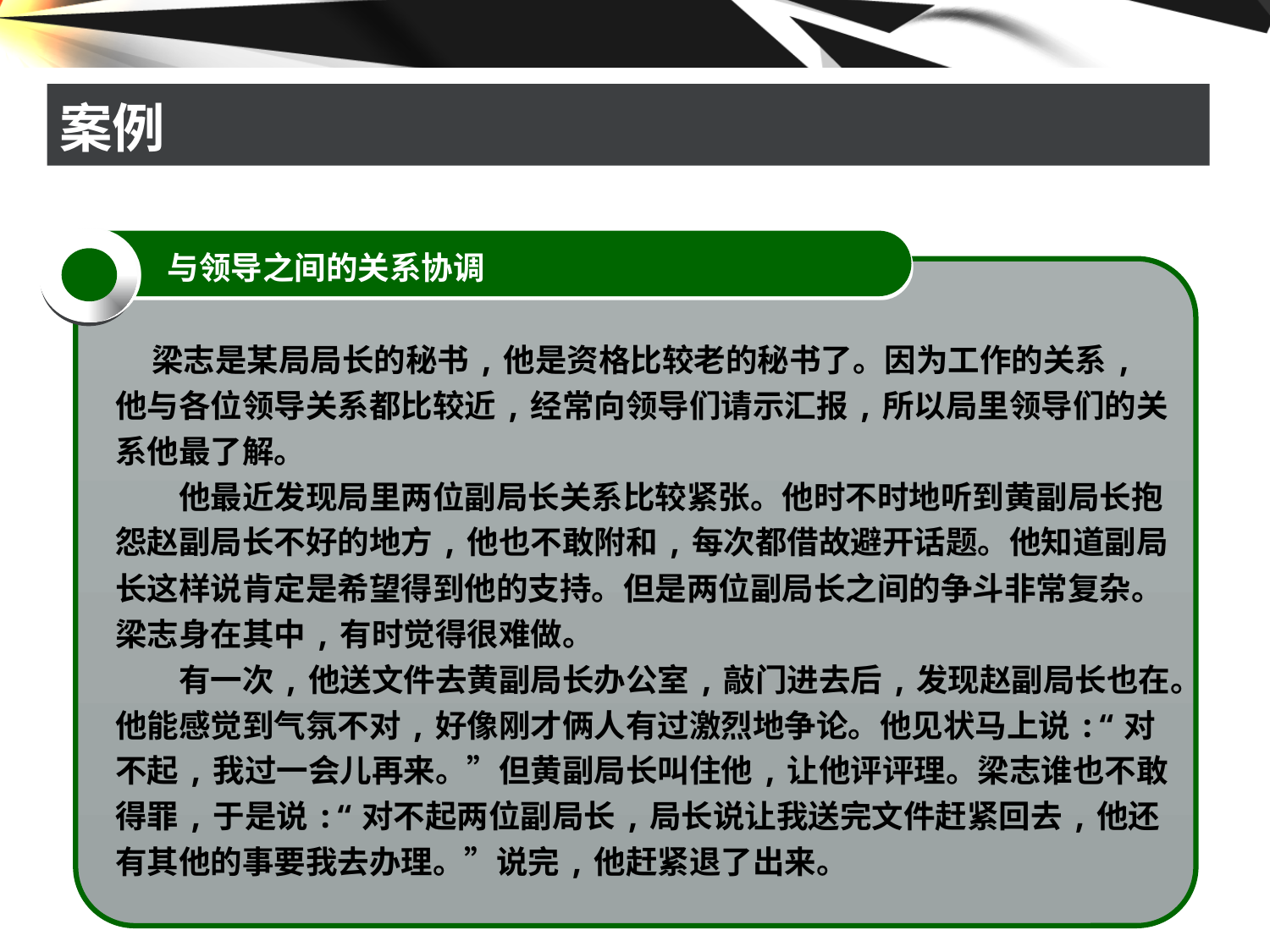

# 案例

与领导之间的关系协调

    梁志是某局局长的秘书,他是资格比较老的秘书了。因为工作的关系,他与各位领导关系都比较近,经常向领导们请示汇报,所以局里领导们的关系他最了解。
　　他最近发现局里两位副局长关系比较紧张。他时不时地听到黄副局长抱怨赵副局长不好的地方,他也不敢附和,每次都借故避开话题。他知道副局长这样说肯定是希望得到他的支持。但是两位副局长之间的争斗非常复杂。梁志身在其中,有时觉得很难做。
　　有一次,他送文件去黄副局长办公室,敲门进去后,发现赵副局长也在。他能感觉到气氛不对,好像刚才俩人有过激烈地争论。他见状马上说:“对不起,我过一会儿再来。”但黄副局长叫住他,让他评评理。梁志谁也不敢得罪,于是说:“对不起两位副局长,局长说让我送完文件赶紧回去,他还有其他的事要我去办理。”说完,他赶紧退了出来。